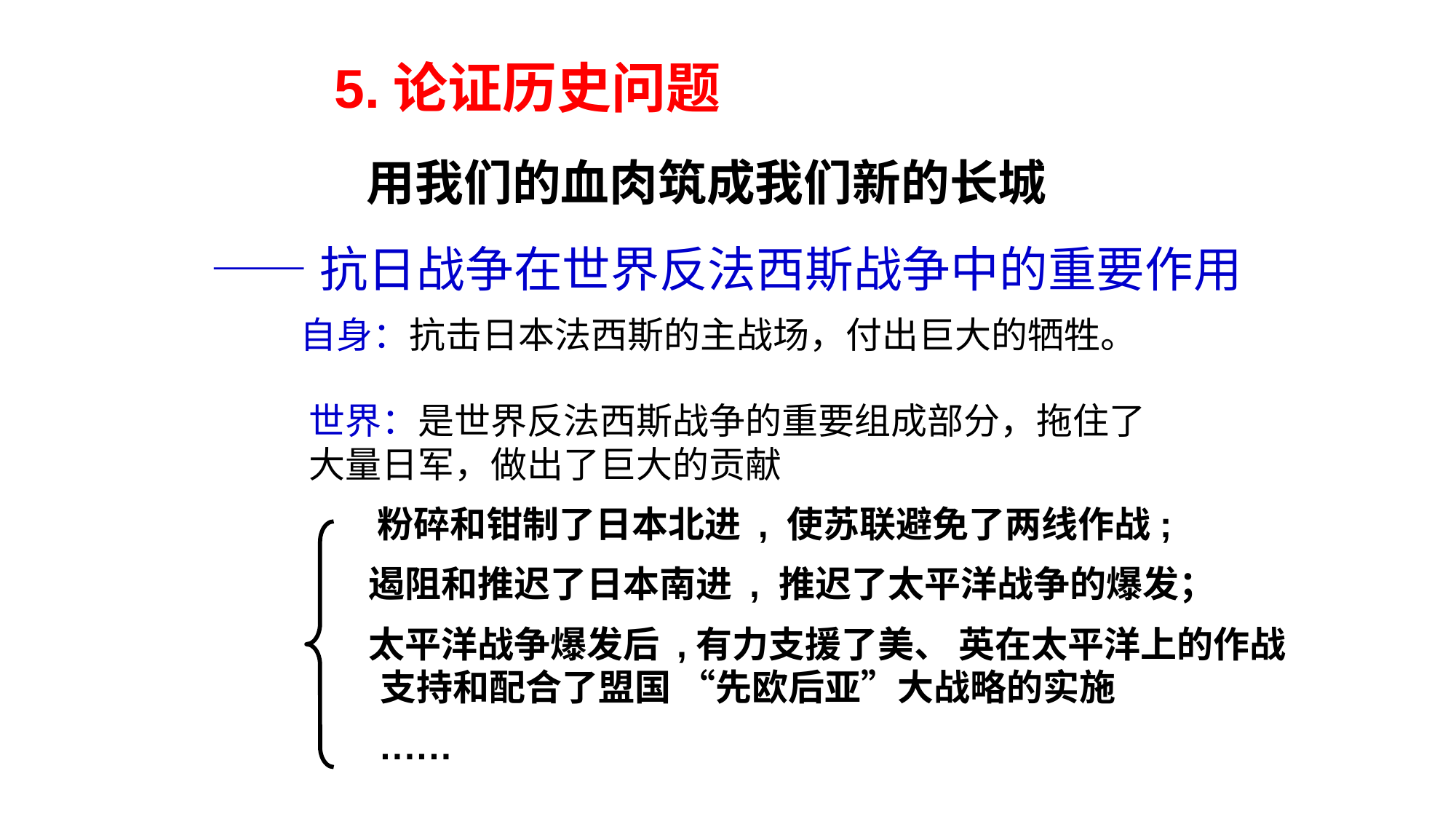

5.论证历史问题
             用我们的血肉筑成我们新的长城
——抗日战争在世界反法西斯战争中的重要作用

自身：抗击日本法西斯的主战场，付出巨大的牺牲。
世界：是世界反法西斯战争的重要组成部分，拖住了大量日军，做出了巨大的贡献
粉碎和钳制了日本北进 , 使苏联避免了两线作战;

遏阻和推迟了日本南进 , 推迟了太平洋战争的爆发；
太平洋战争爆发后 ,有力支援了美、 英在太平洋上的作战
支持和配合了盟国 “先欧后亚”大战略的实施
······